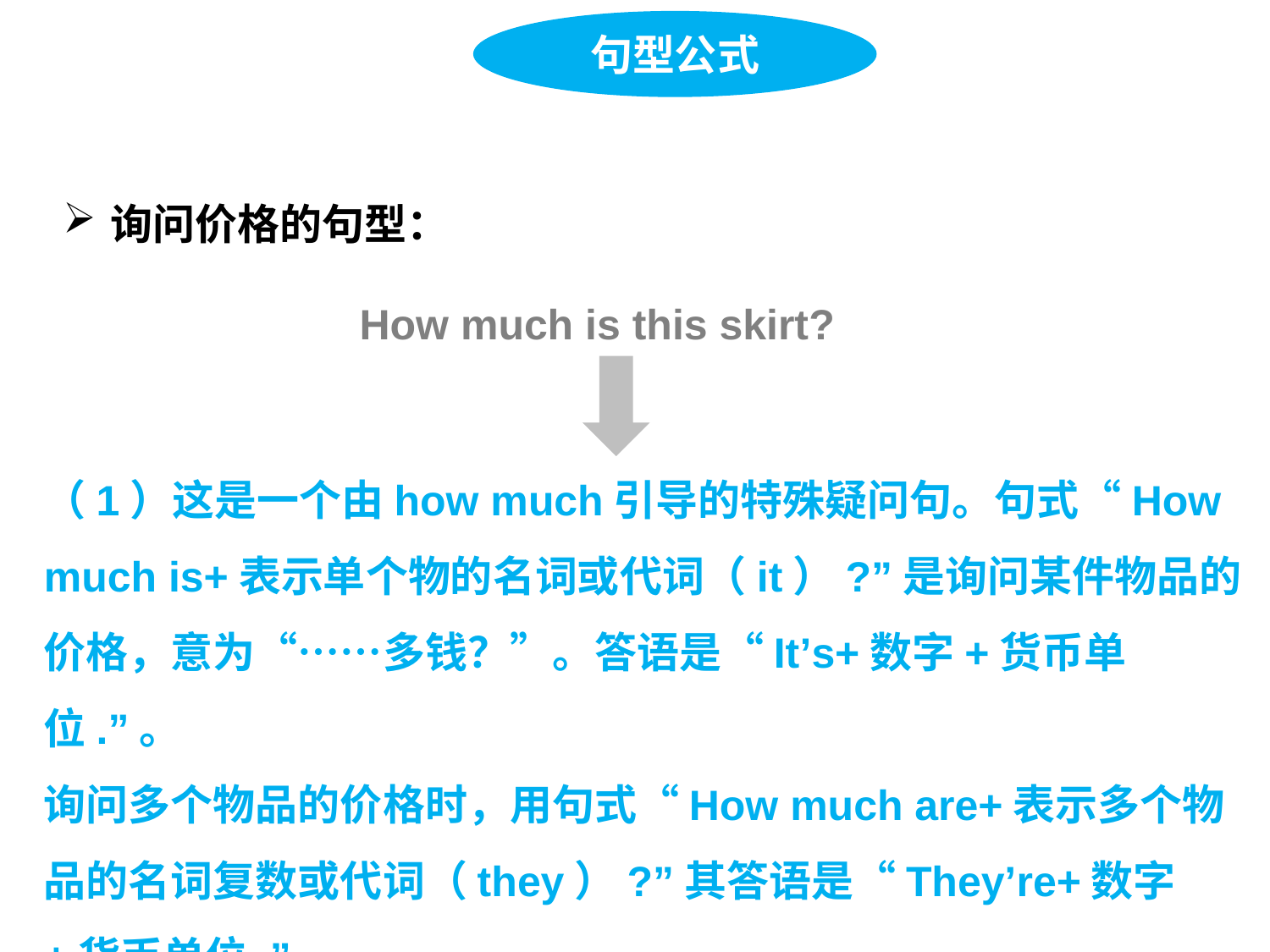

句型公式
询问价格的句型：
How much is this skirt?

（1）这是一个由how much引导的特殊疑问句。句式“How much is+表示单个物的名词或代词（it）?”是询问某件物品的价格，意为“……多钱？”。答语是“It’s+数字+货币单位.”。
询问多个物品的价格时，用句式“How much are+表示多个物品的名词复数或代词（they）?”其答语是“They’re+数字+货币单位.”。